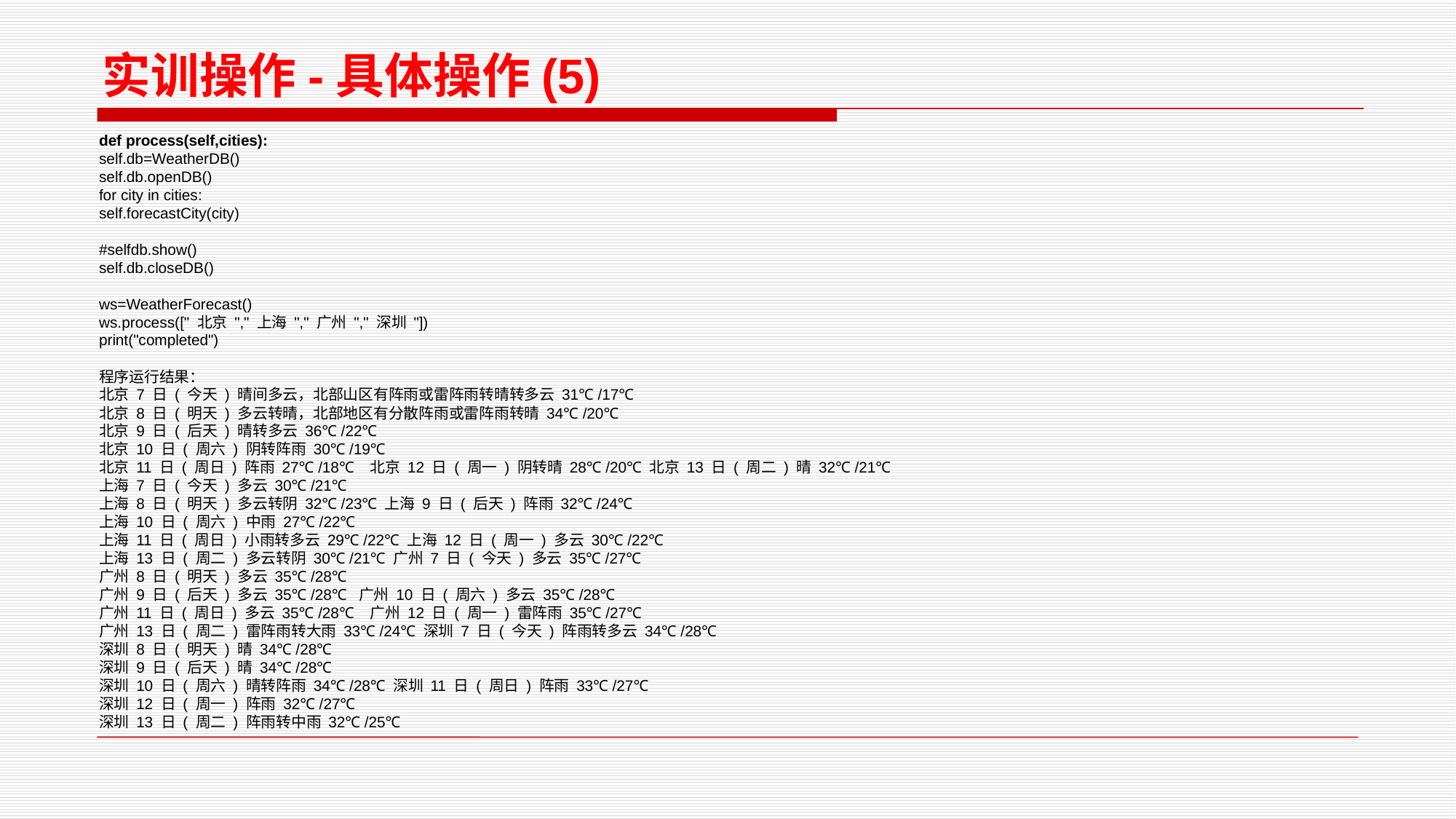

实训操作-具体操作(5)
def process(self,cities):
self.db=WeatherDB()
self.db.openDB()
for city in cities:
self.forecastCity(city)

#selfdb.show()
self.db.closeDB()

ws=WeatherForecast()
ws.process([" 北京 "," 上海 "," 广州 "," 深圳 "])
print("completed")

程序运行结果：
北京 7 日 ( 今天 ) 晴间多云，北部山区有阵雨或雷阵雨转晴转多云 31℃ /17℃
北京 8 日 ( 明天 ) 多云转晴，北部地区有分散阵雨或雷阵雨转晴 34℃ /20℃
北京 9 日 ( 后天 ) 晴转多云 36℃ /22℃
北京 10 日 ( 周六 ) 阴转阵雨 30℃ /19℃
北京 11 日 ( 周日 ) 阵雨 27℃ /18℃   北京 12 日 ( 周一 ) 阴转晴 28℃ /20℃ 北京 13 日 ( 周二 ) 晴 32℃ /21℃
上海 7 日 ( 今天 ) 多云 30℃ /21℃
上海 8 日 ( 明天 ) 多云转阴 32℃ /23℃ 上海 9 日 ( 后天 ) 阵雨 32℃ /24℃
上海 10 日 ( 周六 ) 中雨 27℃ /22℃
上海 11 日 ( 周日 ) 小雨转多云 29℃ /22℃ 上海 12 日 ( 周一 ) 多云 30℃ /22℃
上海 13 日 ( 周二 ) 多云转阴 30℃ /21℃ 广州 7 日 ( 今天 ) 多云 35℃ /27℃
广州 8 日 ( 明天 ) 多云 35℃ /28℃
广州 9 日 ( 后天 ) 多云 35℃ /28℃  广州 10 日 ( 周六 ) 多云 35℃ /28℃
广州 11 日 ( 周日 ) 多云 35℃ /28℃   广州 12 日 ( 周一 ) 雷阵雨 35℃ /27℃
广州 13 日 ( 周二 ) 雷阵雨转大雨 33℃ /24℃ 深圳 7 日 ( 今天 ) 阵雨转多云 34℃ /28℃
深圳 8 日 ( 明天 ) 晴 34℃ /28℃
深圳 9 日 ( 后天 ) 晴 34℃ /28℃
深圳 10 日 ( 周六 ) 晴转阵雨 34℃ /28℃ 深圳 11 日 ( 周日 ) 阵雨 33℃ /27℃
深圳 12 日 ( 周一 ) 阵雨 32℃ /27℃
深圳 13 日 ( 周二 ) 阵雨转中雨 32℃ /25℃